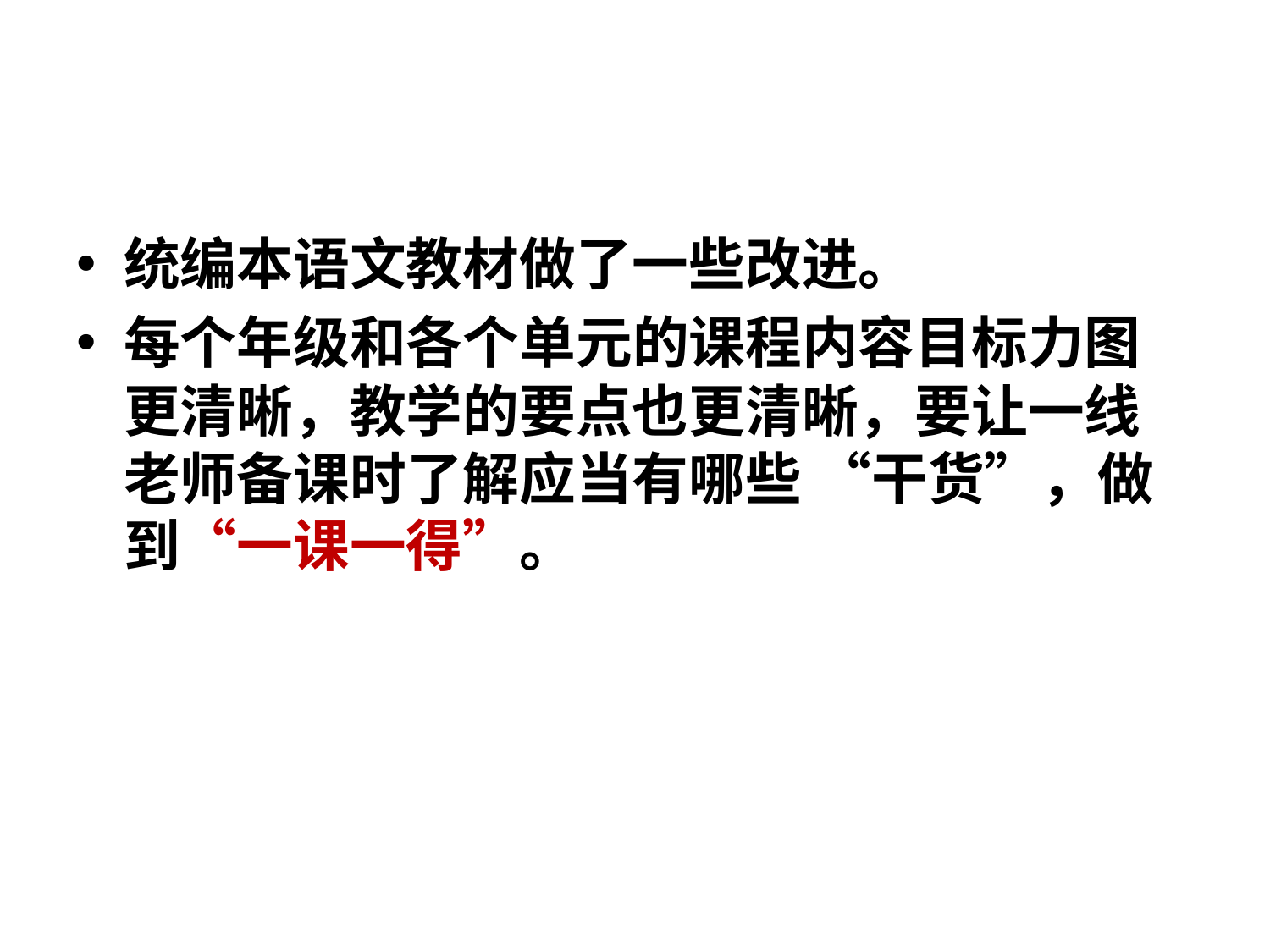

#
统编本语文教材做了一些改进。
每个年级和各个单元的课程内容目标力图更清晰，教学的要点也更清晰，要让一线老师备课时了解应当有哪些 “干货”，做到“一课一得”。